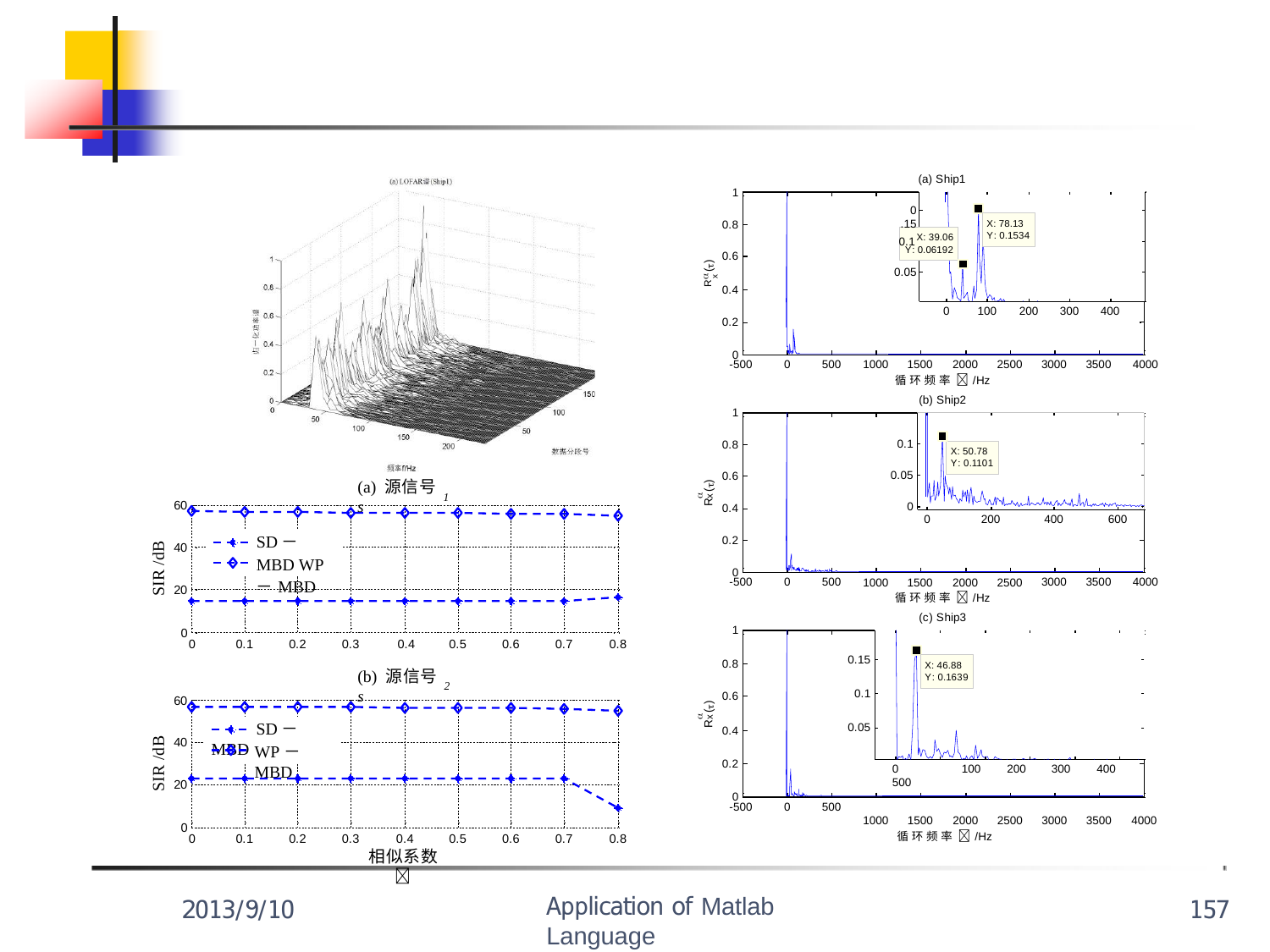

(a) Ship1 1
0.15

0.8
X: 78.13

Y: 0.1534
X: 39.06
Y: 0.06192
0.1

0.6

x (τ)

0.05
0.4
Rα

0
100
200
300
400
0.2

0

-500
0
500
1000	1500	2000	2500
循环频率  α/Hz
(b) Ship2
3000
3500	4000
1

0.1
0.8

X: 50.78
Y: 0.1101
0.05
0.6

(a) 源信号 s
R  (τ)
1
α
x
60

0
0.4

0
200
400
600
SD－MBD WP－MBD
0.2

40

SIR /dB

0

-500
0
500
1000	1500	2000	2500
循环频率  α/Hz
(c) Ship3
3000
3500	4000

20

1
0

0
0.1
0.2
0.3	0.4
0.5
0.6
0.7
0.8

0.15

0.8
X: 46.88
Y: 0.1639

(b) 源信号 s
2
0.1
0.6
60

R  (τ)

α
x
  	SD－MBD
0.05
0.4

40
SIR /dB
WP－MBD

0.2

0	100	200	300	400	500

1000	1500	2000	2500	3000	3500	4000
循环频率  α/Hz

20

0

-500
0
500

0

0
0.1
0.2
0.3
0.4
相似系数 ρ
0.5
0.6
0.7
0.8
Application of Matlab Language
2013/9/10
157